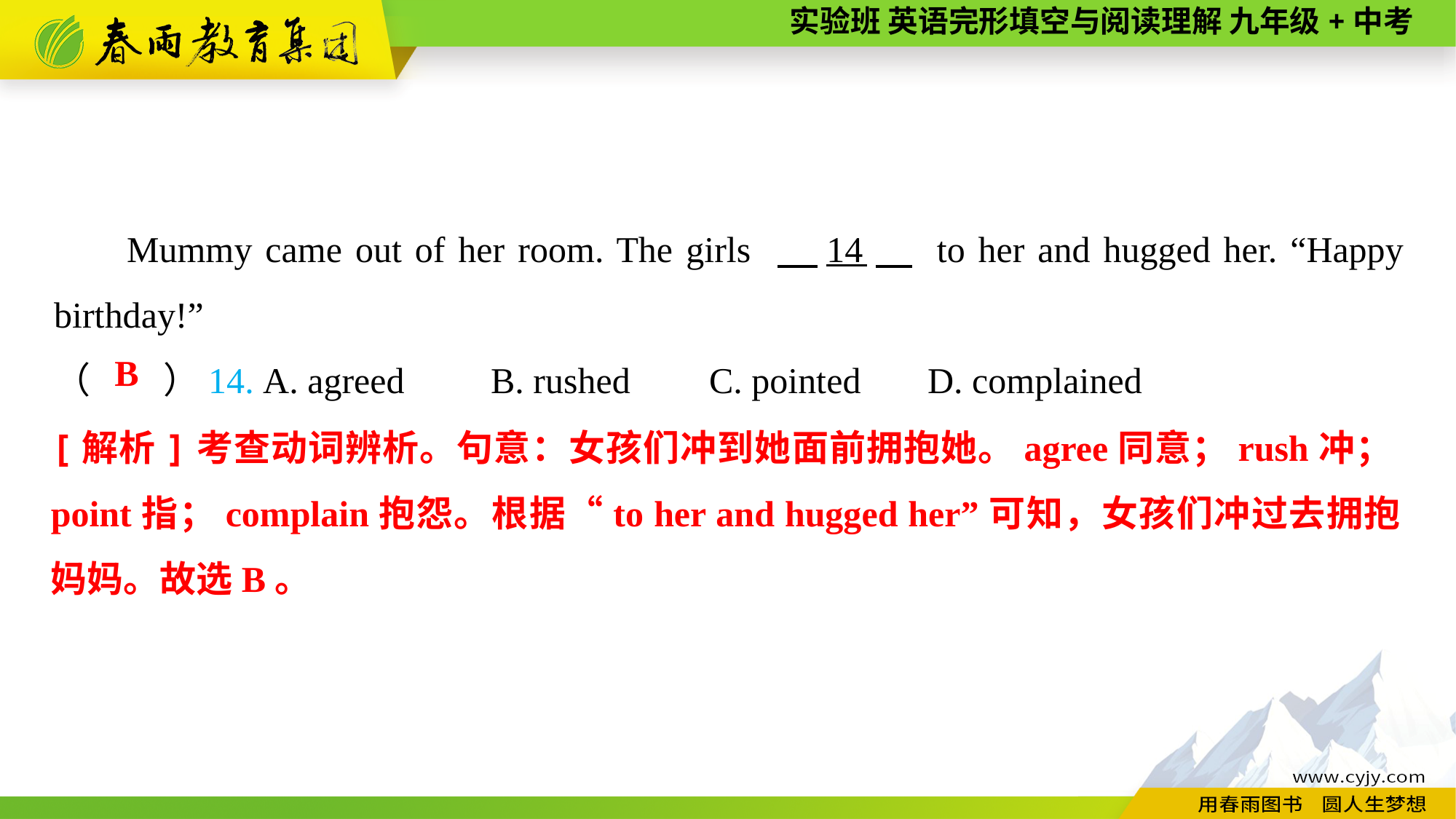

Mummy came out of her room. The girls 　14　 to her and hugged her. “Happy birthday!”
（　　）14. A. agreed	B. rushed	C. pointed	D. complained
B
[解析]考查动词辨析。句意：女孩们冲到她面前拥抱她。agree同意；rush冲；point指；complain抱怨。根据“to her and hugged her”可知，女孩们冲过去拥抱妈妈。故选B。